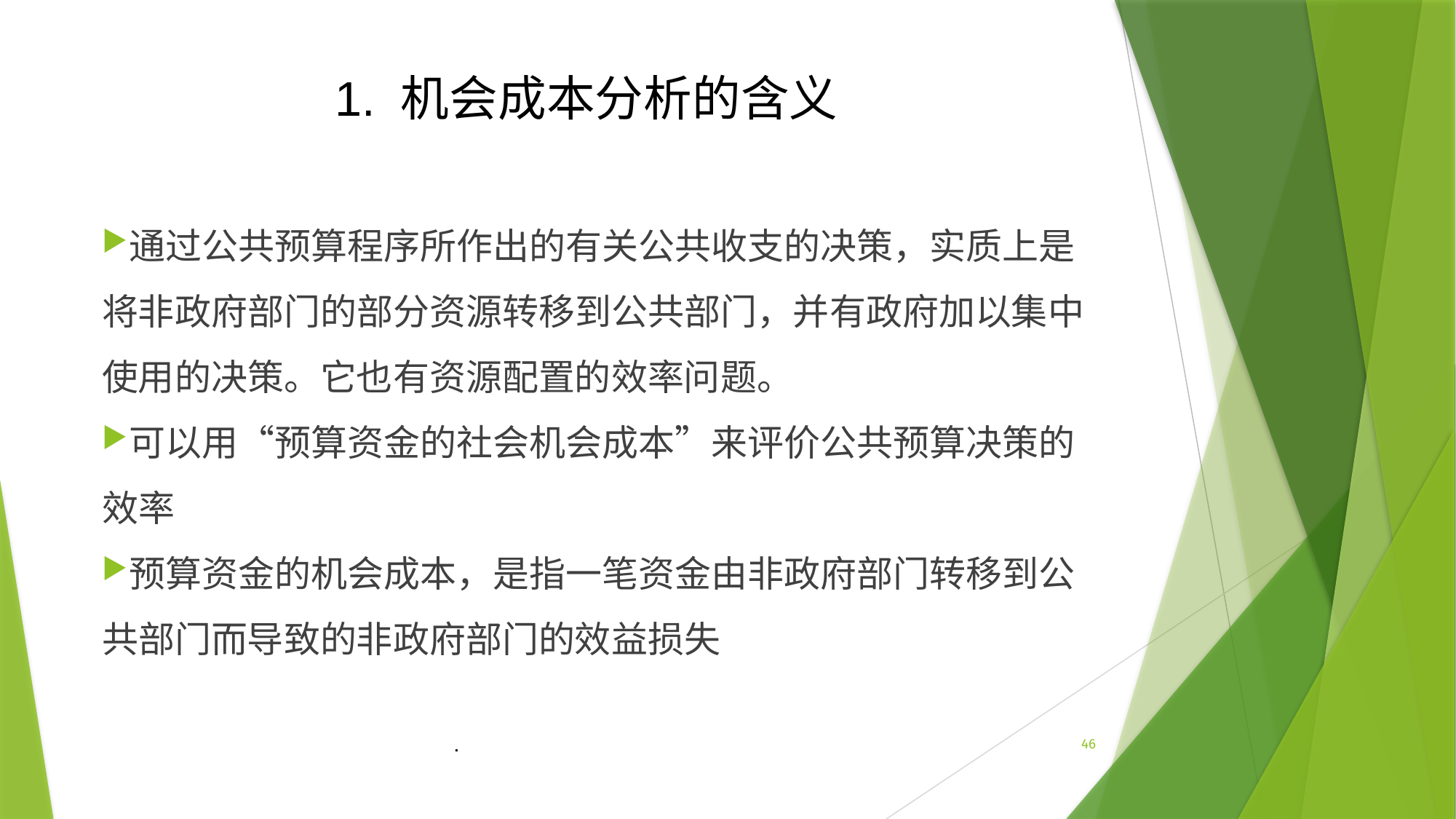

1. 机会成本分析的含义
通过公共预算程序所作出的有关公共收支的决策，实质上是将非政府部门的部分资源转移到公共部门，并有政府加以集中使用的决策。它也有资源配置的效率问题。
可以用“预算资金的社会机会成本”来评价公共预算决策的效率
预算资金的机会成本，是指一笔资金由非政府部门转移到公共部门而导致的非政府部门的效益损失
.
46